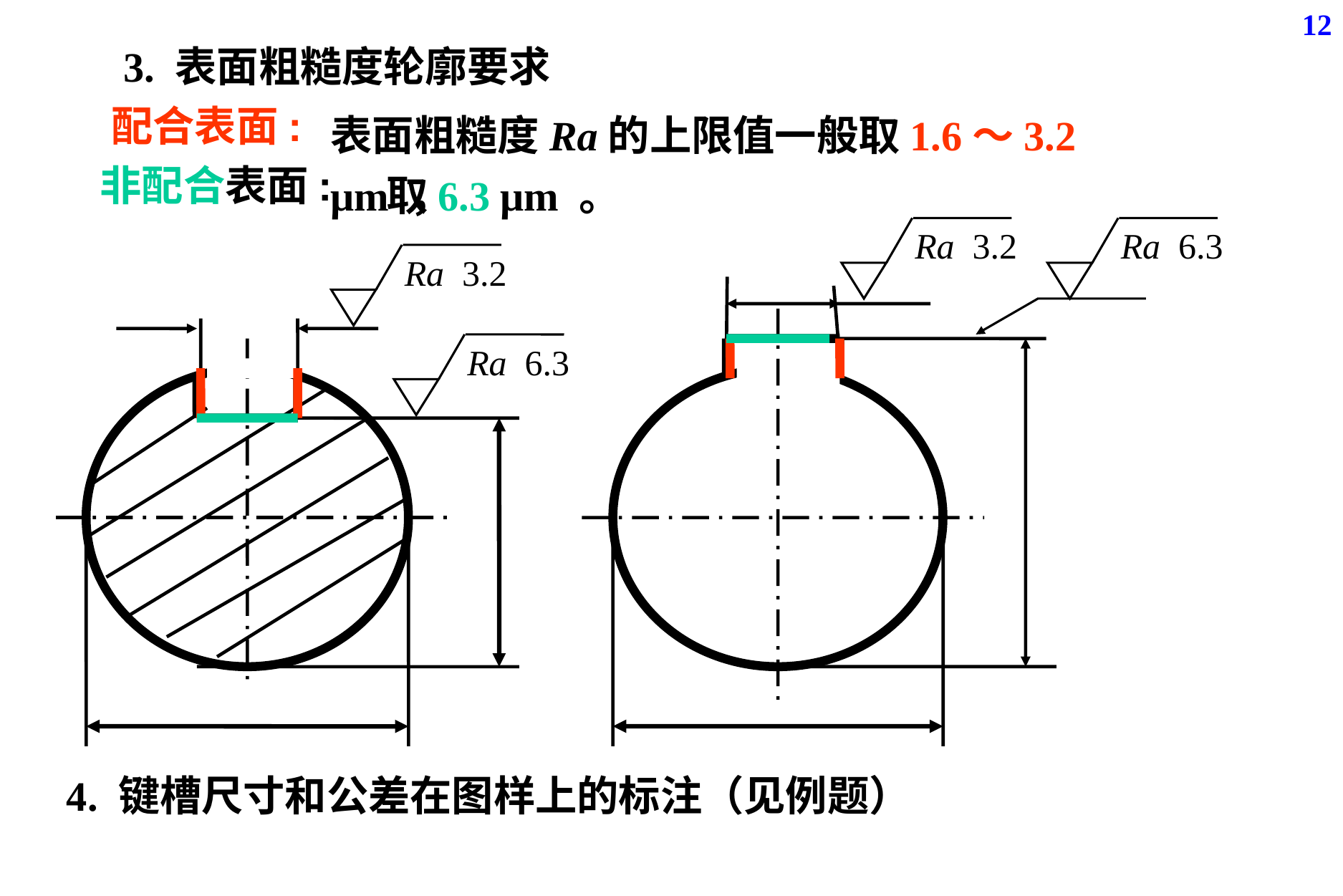

12
3. 表面粗糙度轮廓要求
表面粗糙度Ra的上限值一般取1.6～3.2 μm ，
配合表面:
非配合表面:
取6.3 μm 。

Ra  3.2

Ra  6.3

Ra  3.2

Ra  6.3
4. 键槽尺寸和公差在图样上的标注（见例题）